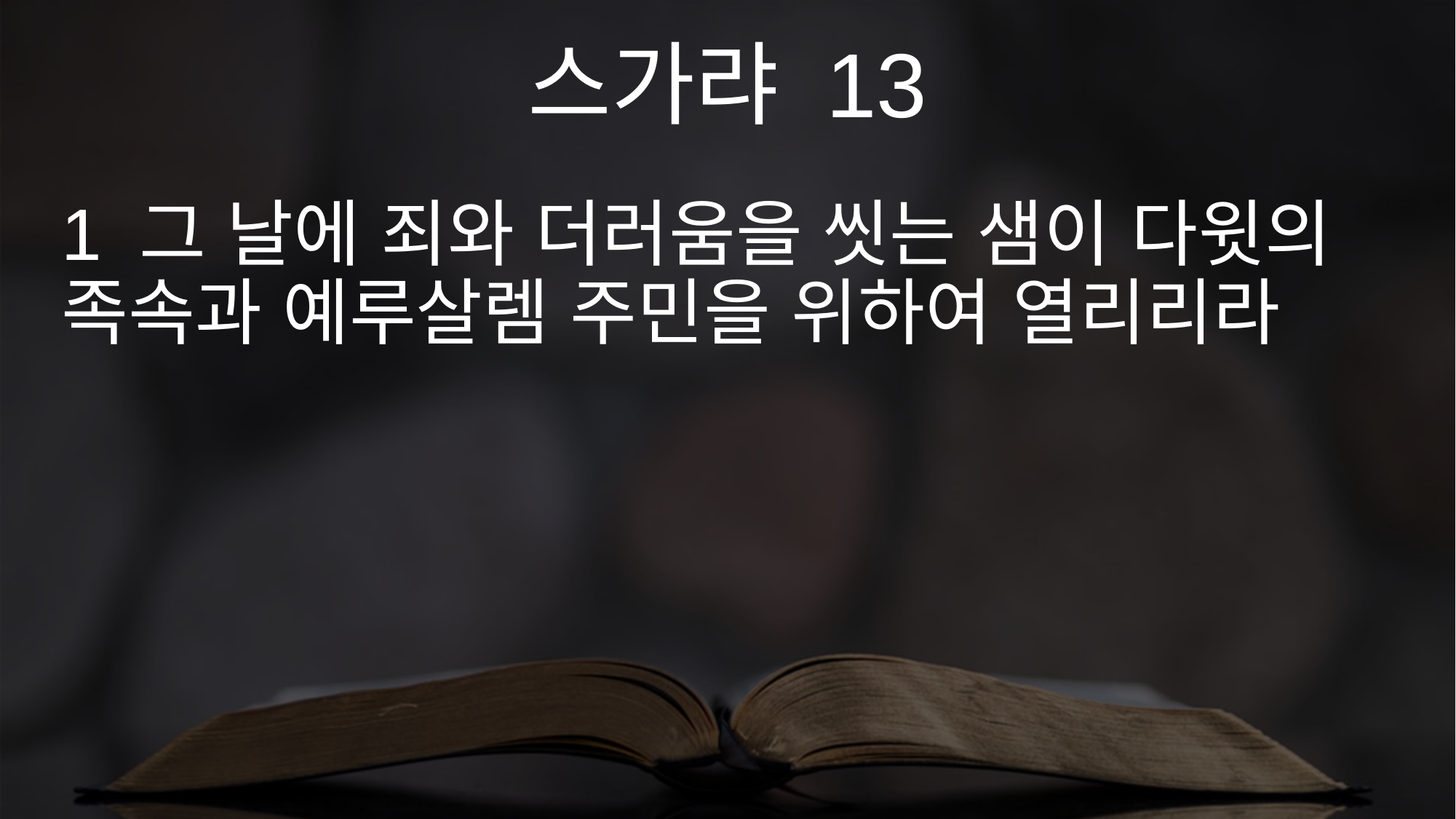

스가랴 13
1 그 날에 죄와 더러움을 씻는 샘이 다윗의 족속과 예루살렘 주민을 위하여 열리리라